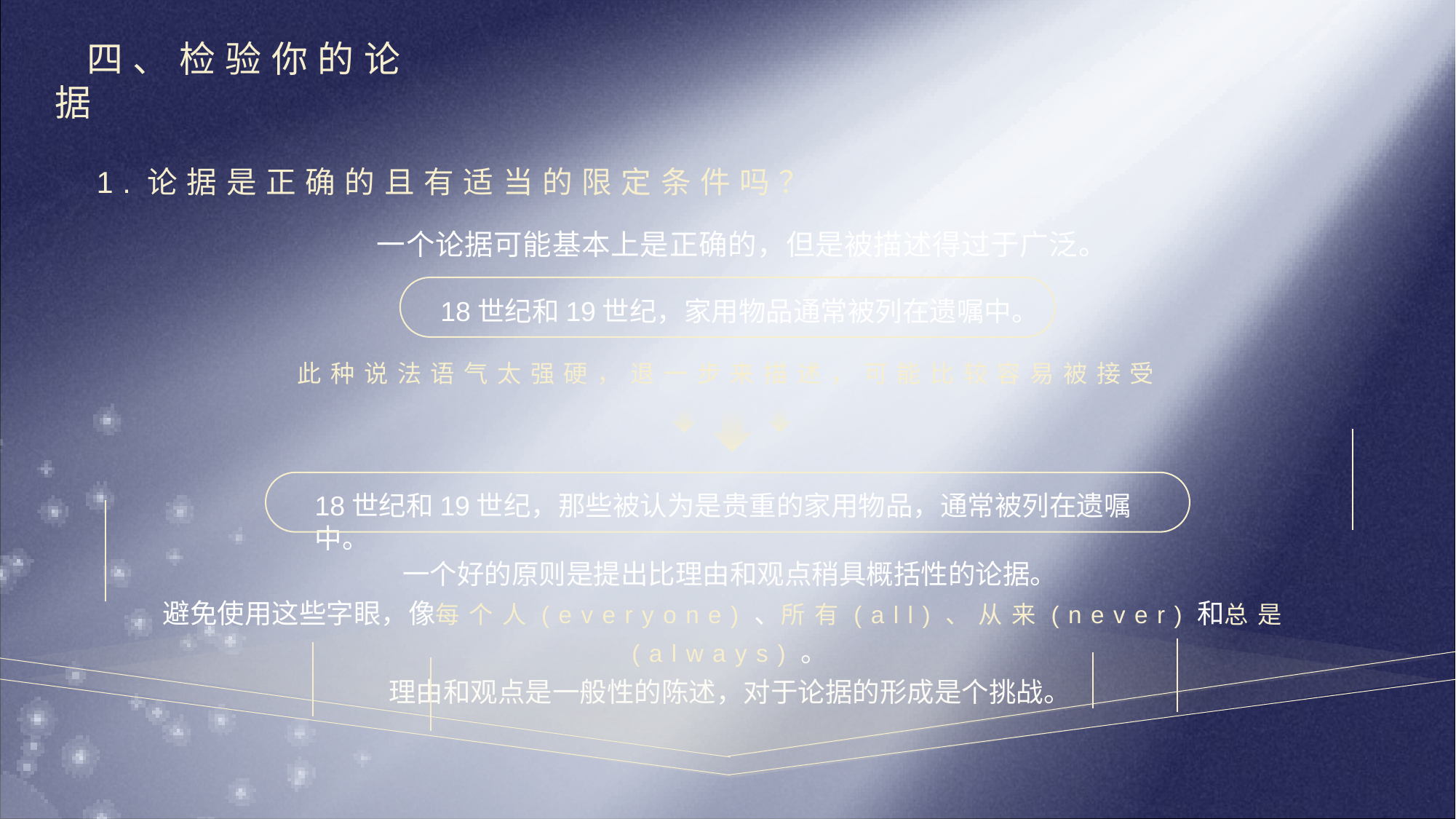

四、检验你的论据
1.论据是正确的且有适当的限定条件吗？
一个论据可能基本上是正确的，但是被描述得过于广泛。

18世纪和19世纪，家用物品通常被列在遗嘱中。
此种说法语气太强硬，退一步来描述，可能比较容易被接受

18世纪和19世纪，那些被认为是贵重的家用物品，通常被列在遗嘱中。
一个好的原则是提出比理由和观点稍具概括性的论据。
避免使用这些字眼，像每个人(everyone)、所有(all)、从来(never)和总是(always)。
理由和观点是一般性的陈述，对于论据的形成是个挑战。